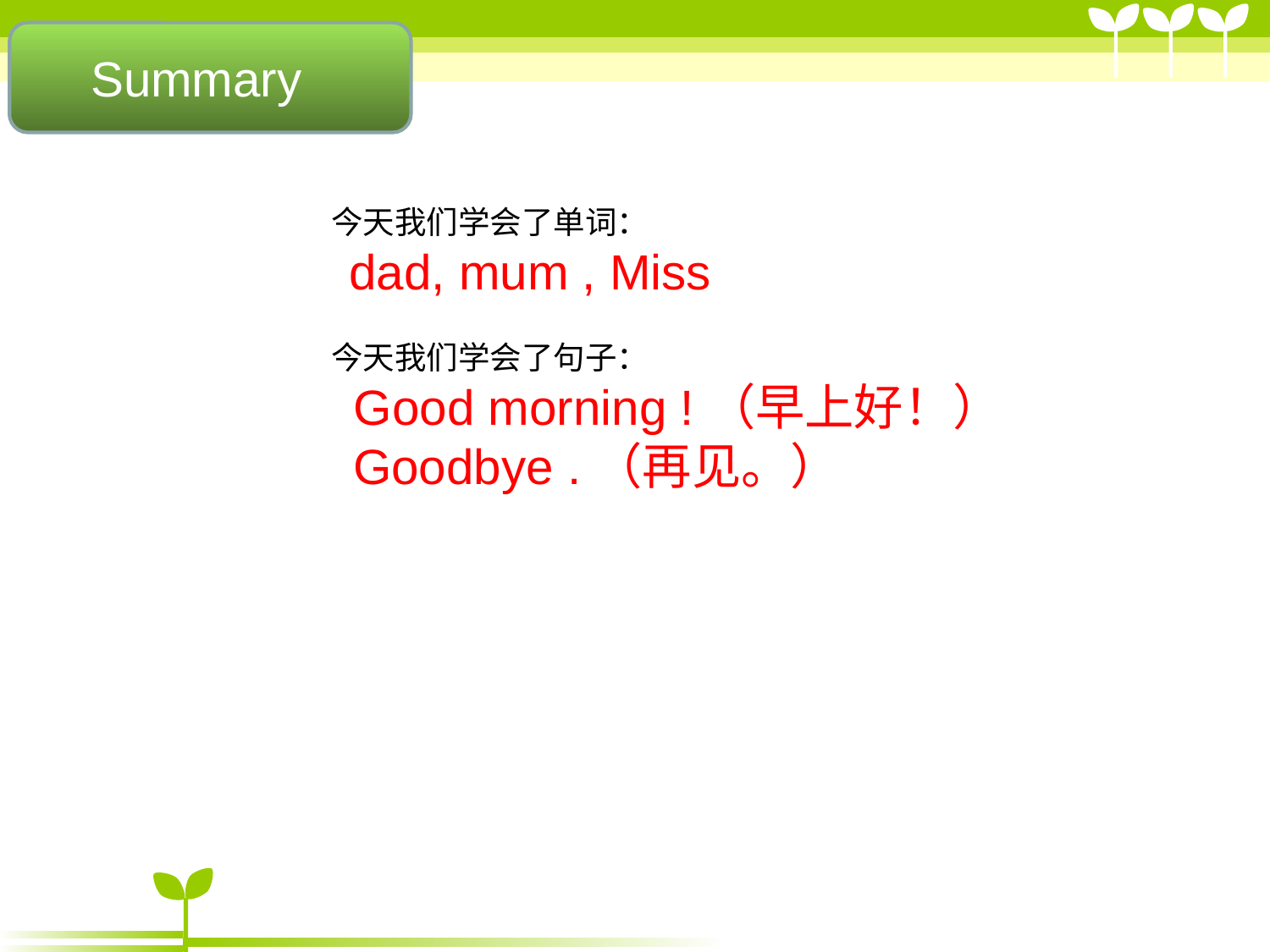

Summary
               今天我们学会了单词：
               dad, mum , Miss

               今天我们学会了句子：
               Good morning !（早上好！）
          Goodbye .（再见。）